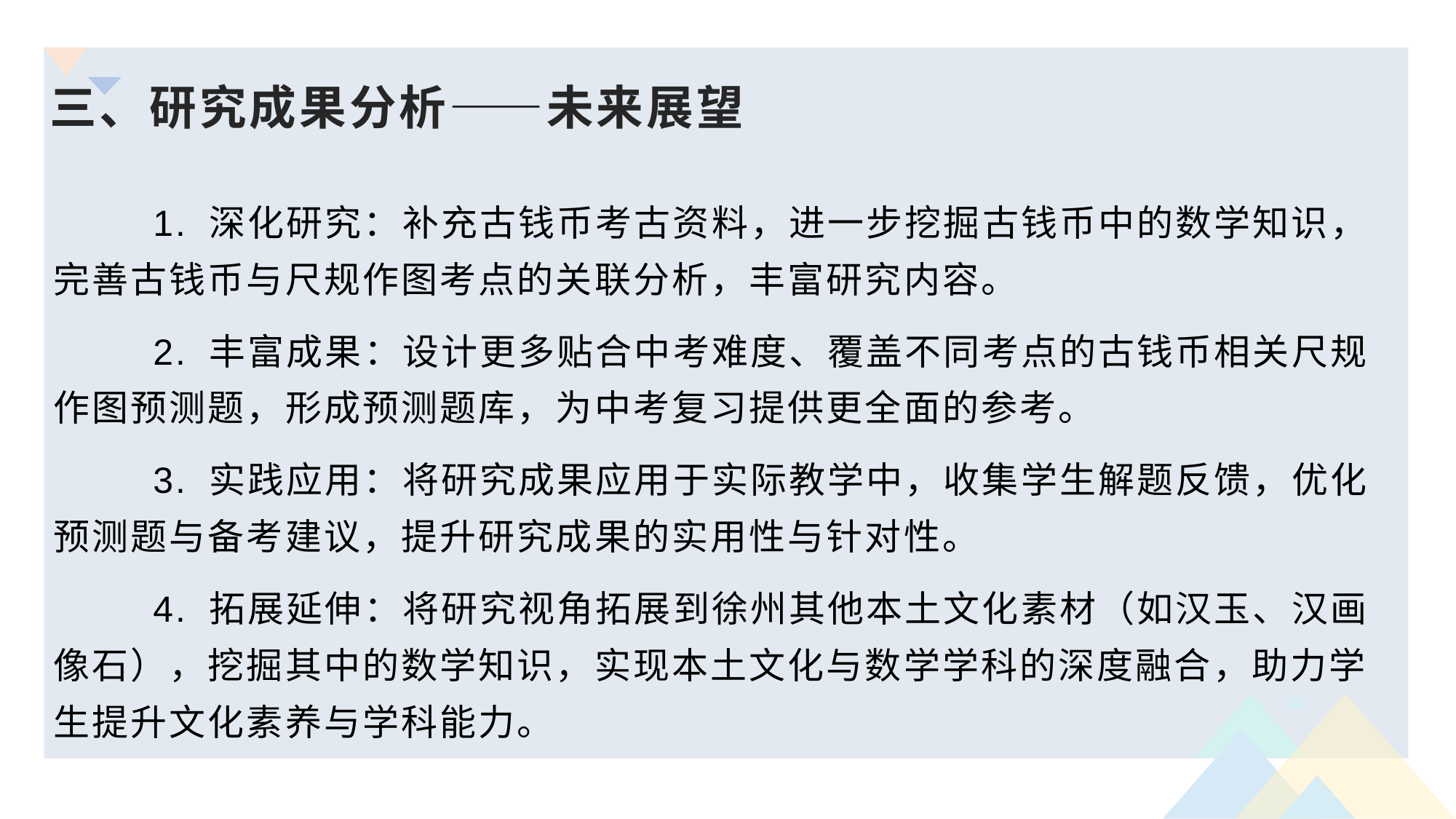

# 三、研究成果分析——未来展望
        1. 深化研究：补充古钱币考古资料，进一步挖掘古钱币中的数学知识，完善古钱币与尺规作图考点的关联分析，丰富研究内容。
        2. 丰富成果：设计更多贴合中考难度、覆盖不同考点的古钱币相关尺规作图预测题，形成预测题库，为中考复习提供更全面的参考。
        3. 实践应用：将研究成果应用于实际教学中，收集学生解题反馈，优化预测题与备考建议，提升研究成果的实用性与针对性。
        4. 拓展延伸：将研究视角拓展到徐州其他本土文化素材（如汉玉、汉画像石），挖掘其中的数学知识，实现本土文化与数学学科的深度融合，助力学生提升文化素养与学科能力。